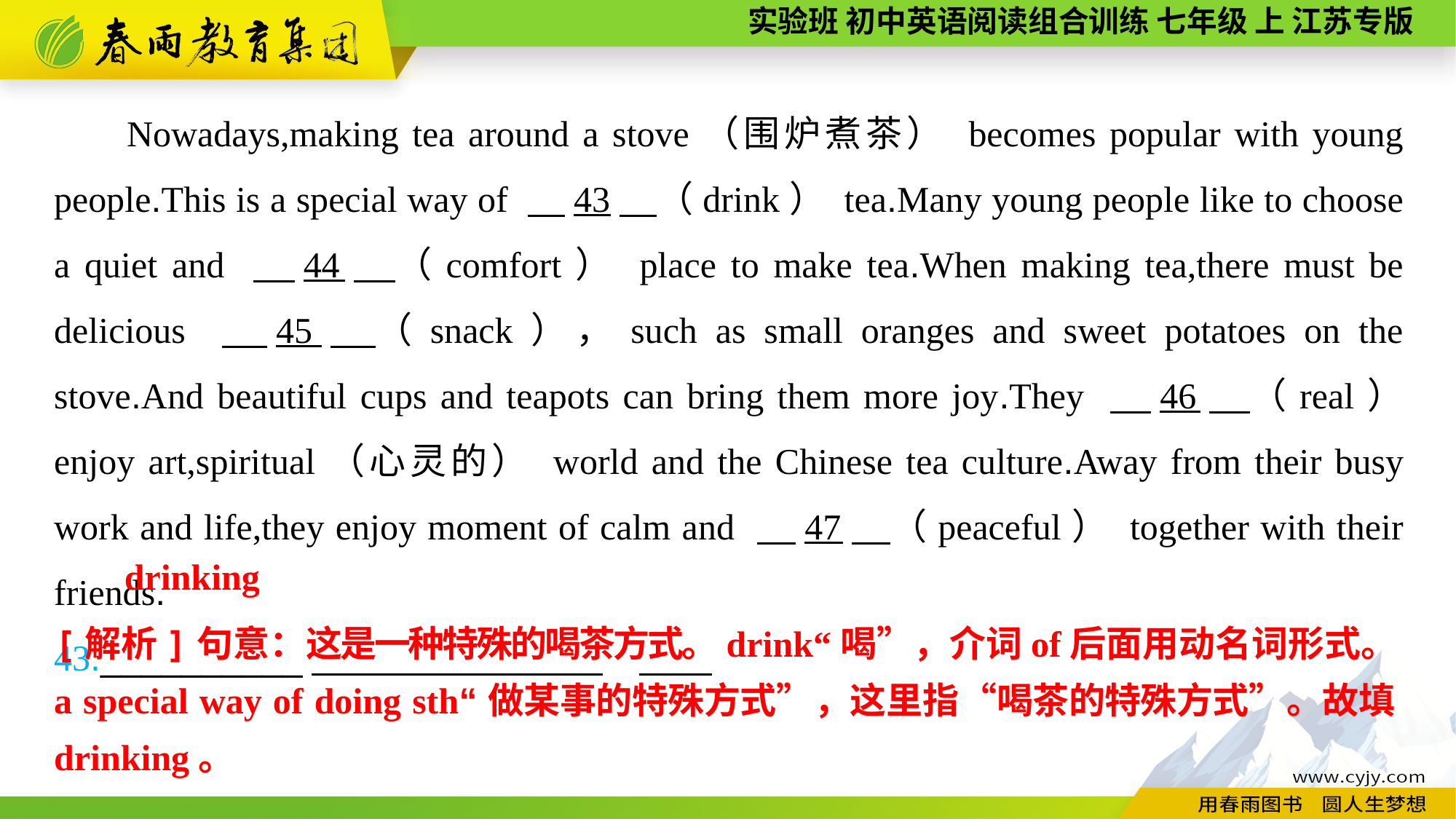

Nowadays,making tea around a stove（围炉煮茶） becomes popular with young people.This is a special way of 　43　（drink） tea.Many young people like to choose a quiet and 　44　（comfort） place to make tea.When making tea,there must be delicious 　45　（snack），such as small oranges and sweet potatoes on the stove.And beautiful cups and teapots can bring them more joy.They 　46　（real） enjoy art,spiritual（心灵的） world and the Chinese tea culture.Away from their busy work and life,they enjoy moment of calm and 　47　（peaceful） together with their friends.
43.__________
drinking
[解析]句意：这是一种特殊的喝茶方式。drink“喝”，介词of后面用动名词形式。a special way of doing sth“做某事的特殊方式”，这里指“喝茶的特殊方式”。故填drinking。